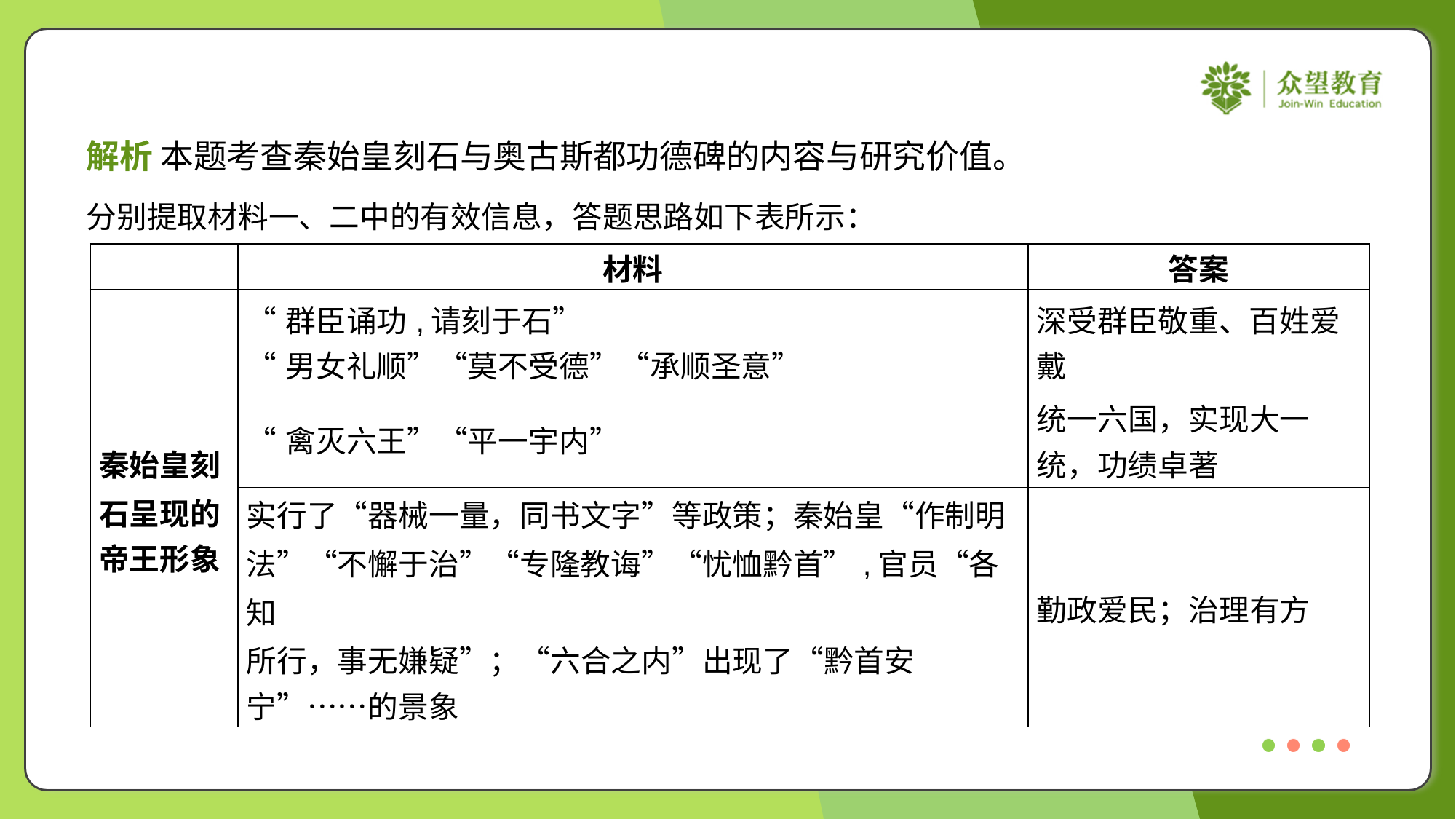

解析 本题考查秦始皇刻石与奥古斯都功德碑的内容与研究价值。
分别提取材料一、二中的有效信息，答题思路如下表所示：
|  | 材料 | 答案 |
| --- | --- | --- |
| 秦始皇刻 石呈现的 帝王形象 | “群臣诵功,请刻于石” “男女礼顺”“莫不受德”“承顺圣意” | 深受群臣敬重、百姓爱 戴 |
|  | “禽灭六王”“平一宇内” | 统一六国，实现大一 统，功绩卓著 |
|  | 实行了“器械一量，同书文字”等政策；秦始皇“作制明 法”“不懈于治”“专隆教诲”“忧恤黔首”,官员“各知 所行，事无嫌疑”；“六合之内”出现了“黔首安 宁”……的景象 | 勤政爱民；治理有方 |